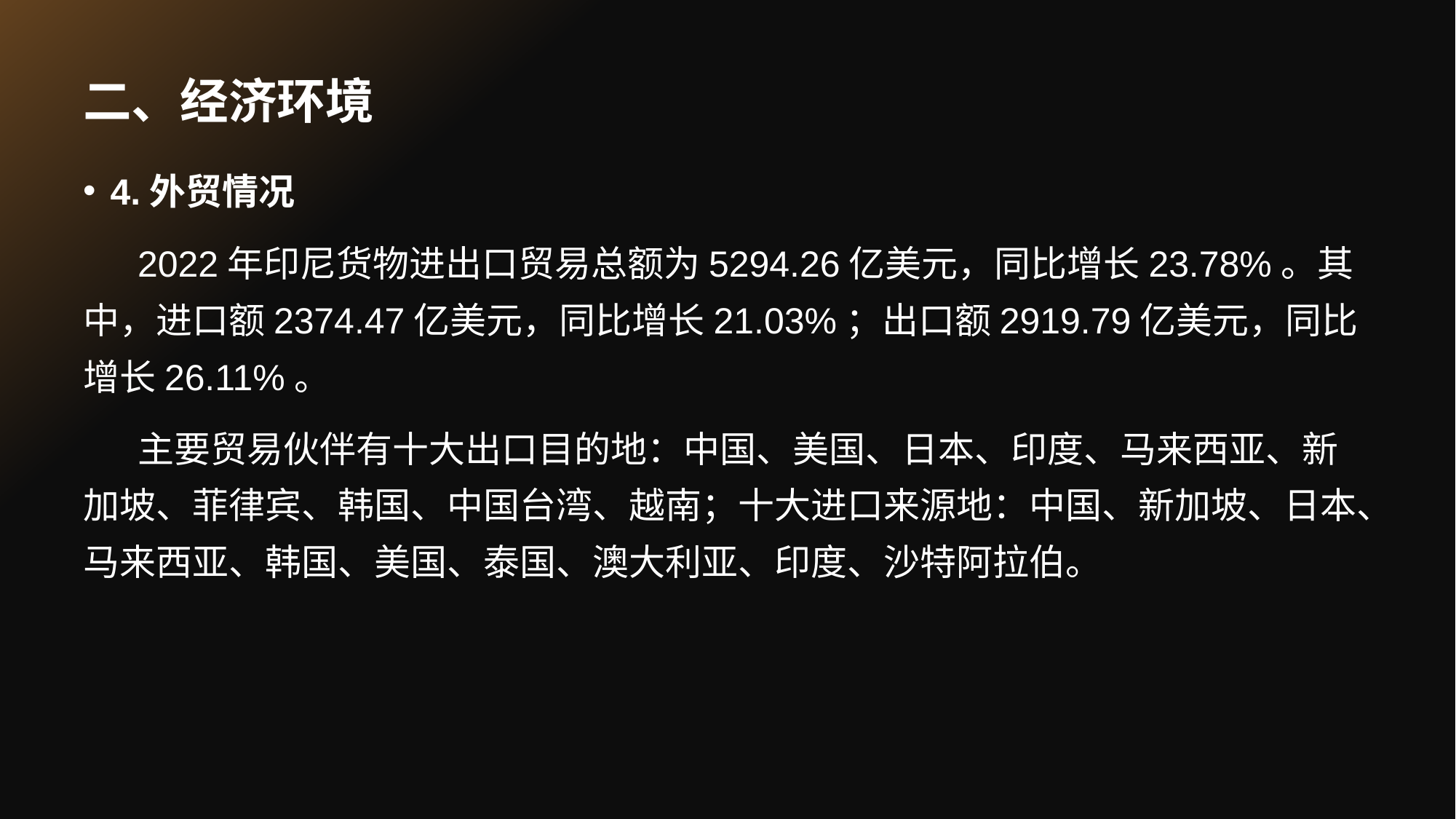

# 二、经济环境
4.外贸情况
2022年印尼货物进出口贸易总额为5294.26亿美元，同比增长23.78%。其中，进口额2374.47亿美元，同比增长21.03%；出口额2919.79亿美元，同比增长26.11%。
主要贸易伙伴有十大出口目的地：中国、美国、日本、印度、马来西亚、新加坡、菲律宾、韩国、中国台湾、越南；十大进口来源地：中国、新加坡、日本、马来西亚、韩国、美国、泰国、澳大利亚、印度、沙特阿拉伯。